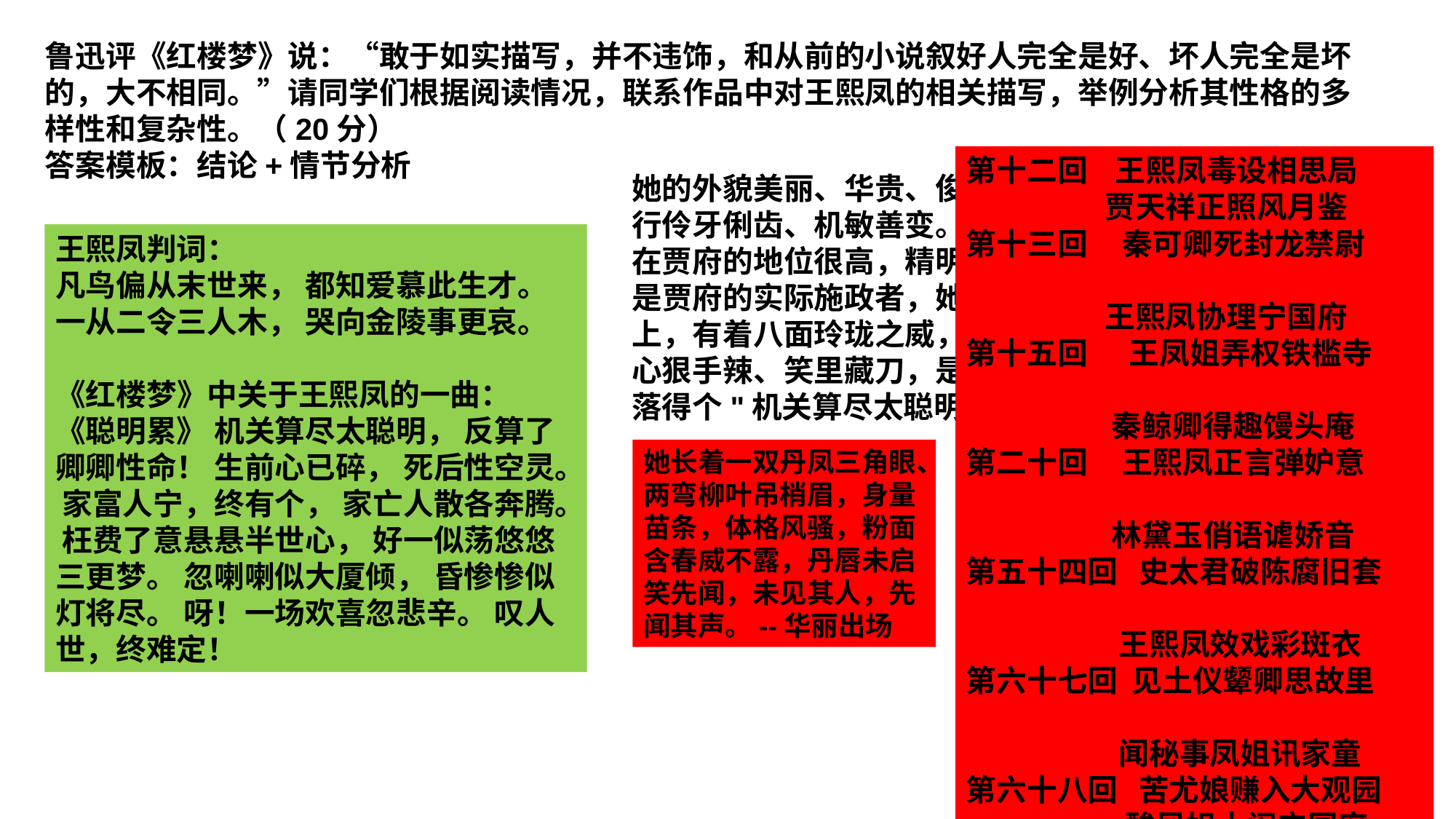

鲁迅评《红楼梦》说：“敢于如实描写，并不违饰，和从前的小说叙好人完全是好、坏人完全是坏的，大不相同。”请同学们根据阅读情况，联系作品中对王熙凤的相关描写，举例分析其性格的多样性和复杂性。（20分）
答案模板：结论+情节分析
第十二回    王熙凤毒设相思局
                   贾天祥正照风月鉴
第十三回     秦可卿死封龙禁尉
                   王熙凤协理宁国府
第十五回      王凤姐弄权铁槛寺
                    秦鲸卿得趣馒头庵
第二十回     王熙凤正言弹妒意
                    林黛玉俏语谑娇音
第五十四回   史太君破陈腐旧套
                     王熙凤效戏彩斑衣
第六十七回  见土仪颦卿思故里
                     闻秘事凤姐讯家童
第六十八回   苦尤娘赚入大观园
                      酸凤姐大闹宁国府
她的外貌美丽、华贵、俊俏，她的神态狡黠刁钻，她的言行伶牙俐齿、机敏善变。她善于察言观色、机变逢迎。她在贾府的地位很高，精明能干，深得贾母和王夫人的信任，是贾府的实际施政者，她高踞在荣府几百口人的总理宝座上，有着八面玲珑之威，思维敏捷，口才了得，却又有些心狠手辣、笑里藏刀，是一位有计谋的管家奶奶。最终却落得个"机关算尽太聪明，反误了卿卿性命"的下场。
王熙凤判词：
凡鸟偏从末世来， 都知爱慕此生才。 一从二令三人木， 哭向金陵事更哀。

《红楼梦》中关于王熙凤的一曲： 《聪明累》 机关算尽太聪明， 反算了卿卿性命！ 生前心已碎， 死后性空灵。 家富人宁，终有个， 家亡人散各奔腾。 枉费了意悬悬半世心， 好一似荡悠悠三更梦。 忽喇喇似大厦倾， 昏惨惨似灯将尽。 呀！一场欢喜忽悲辛。 叹人世，终难定！
她长着一双丹凤三角眼、两弯柳叶吊梢眉，身量苗条，体格风骚，粉面含春威不露，丹唇未启笑先闻，未见其人，先闻其声。--华丽出场